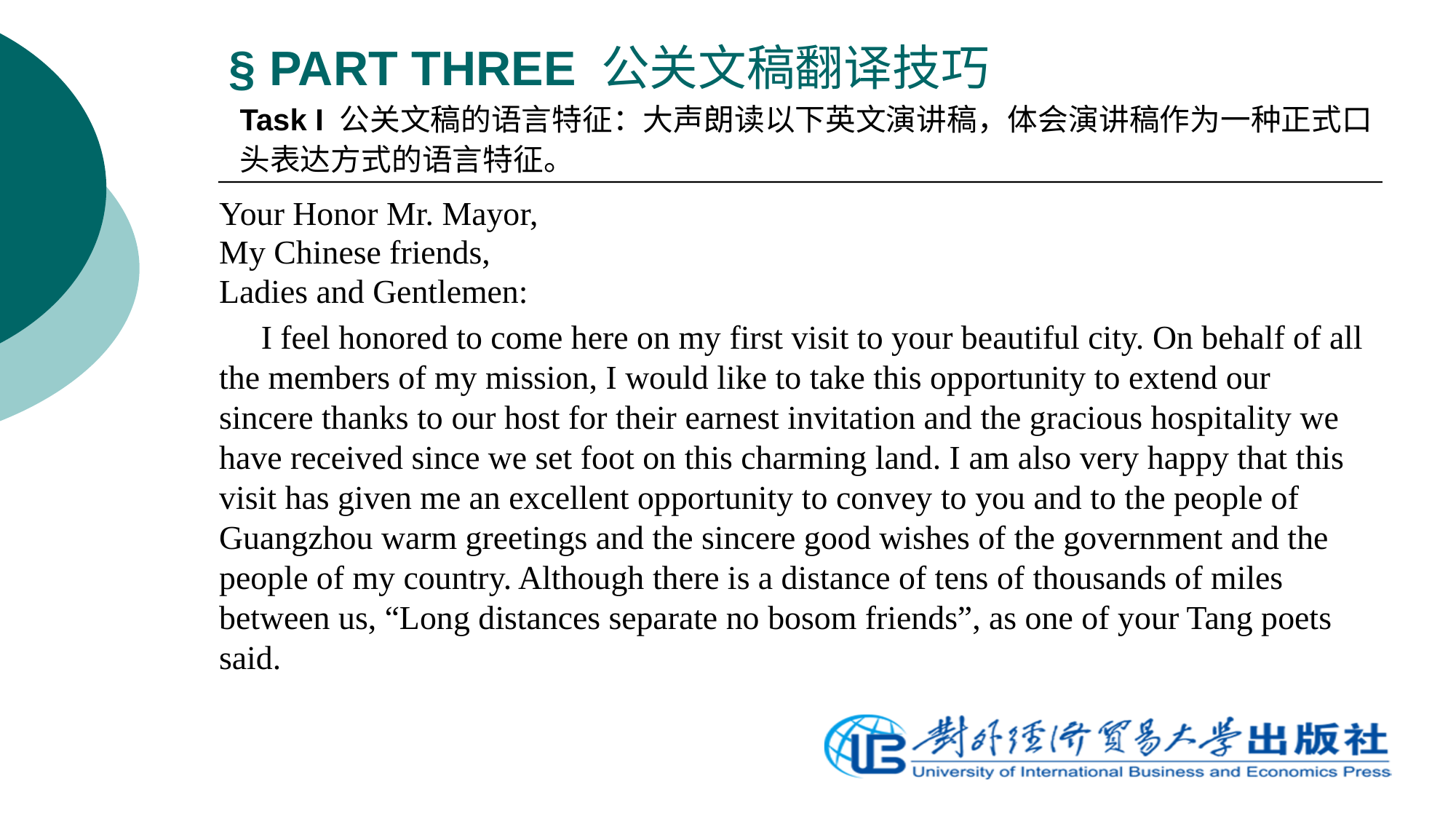

# § PART THREE 公关文稿翻译技巧
Task I 公关文稿的语言特征：大声朗读以下英文演讲稿，体会演讲稿作为一种正式口头表达方式的语言特征。
	Your Honor Mr. Mayor,
	My Chinese friends,
	Ladies and Gentlemen:
	     I feel honored to come here on my first visit to your beautiful city. On behalf of all the members of my mission, I would like to take this opportunity to extend our sincere thanks to our host for their earnest invitation and the gracious hospitality we have received since we set foot on this charming land. I am also very happy that this visit has given me an excellent opportunity to convey to you and to the people of Guangzhou warm greetings and the sincere good wishes of the government and the people of my country. Although there is a distance of tens of thousands of miles between us, “Long distances separate no bosom friends”, as one of your Tang poets said.